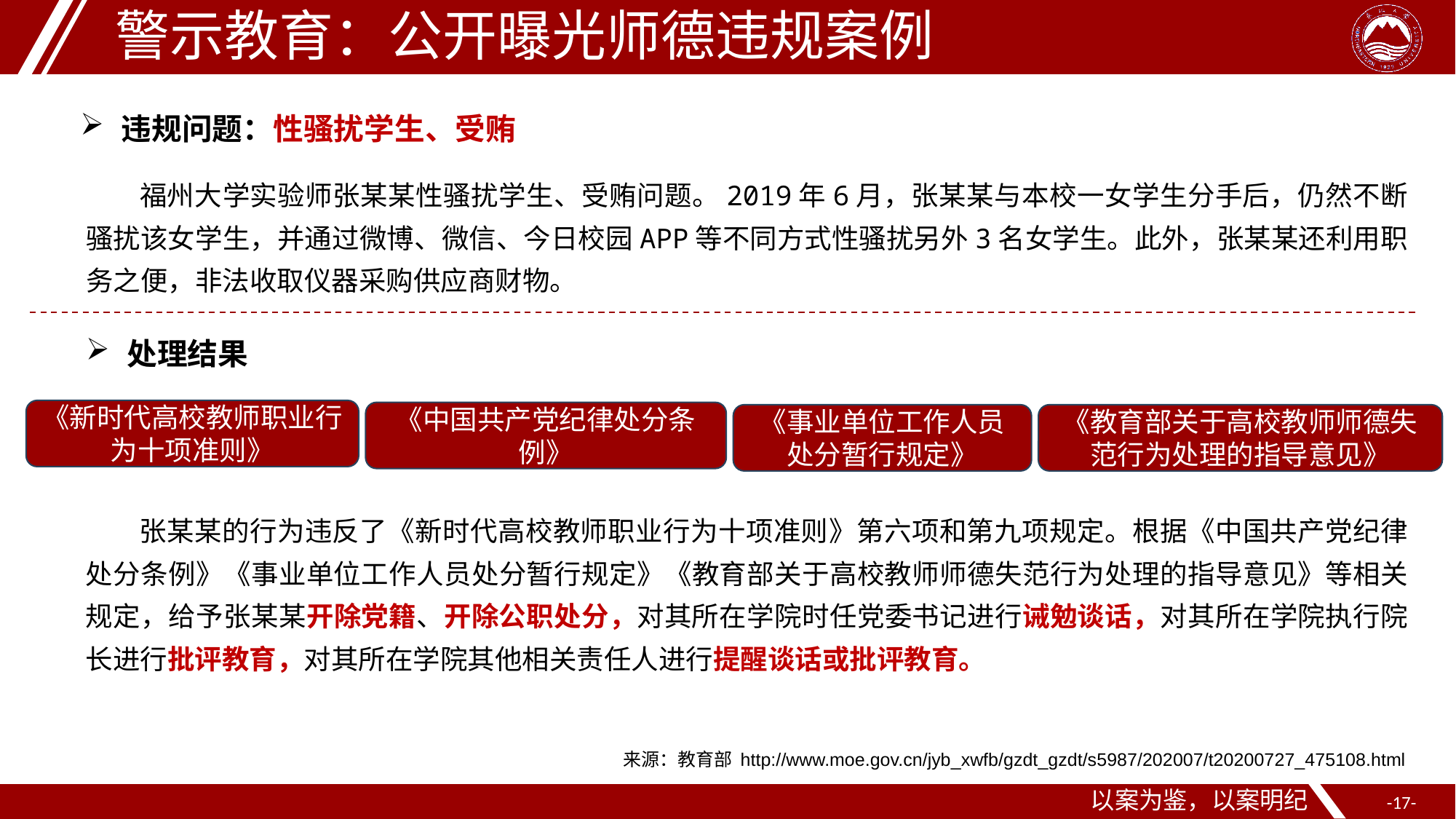

警示教育：公开曝光师德违规案例
违规问题：性骚扰学生、受贿
福州大学实验师张某某性骚扰学生、受贿问题。2019年6月，张某某与本校一女学生分手后，仍然不断骚扰该女学生，并通过微博、微信、今日校园APP等不同方式性骚扰另外3名女学生。此外，张某某还利用职务之便，非法收取仪器采购供应商财物。
处理结果
《新时代高校教师职业行为十项准则》
《中国共产党纪律处分条例》
《事业单位工作人员处分暂行规定》
《教育部关于高校教师师德失范行为处理的指导意见》
张某某的行为违反了《新时代高校教师职业行为十项准则》第六项和第九项规定。根据《中国共产党纪律处分条例》《事业单位工作人员处分暂行规定》《教育部关于高校教师师德失范行为处理的指导意见》等相关规定，给予张某某开除党籍、开除公职处分，对其所在学院时任党委书记进行诫勉谈话，对其所在学院执行院长进行批评教育，对其所在学院其他相关责任人进行提醒谈话或批评教育。
来源：教育部 http://www.moe.gov.cn/jyb_xwfb/gzdt_gzdt/s5987/202007/t20200727_475108.html
以案为鉴，以案明纪
-17-